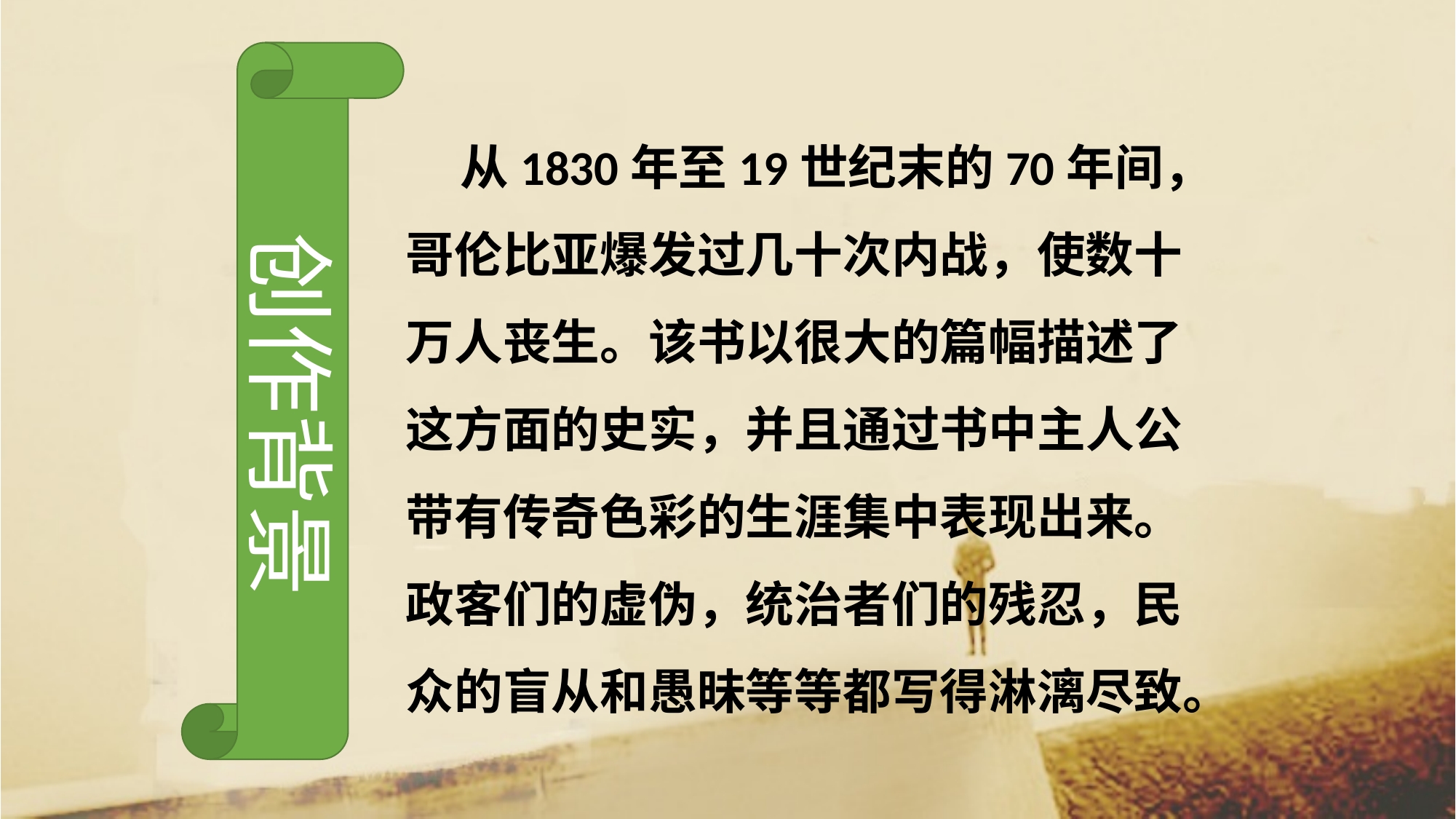

创作背景
从1830年至19世纪末的70年间，哥伦比亚爆发过几十次内战，使数十万人丧生。该书以很大的篇幅描述了这方面的史实，并且通过书中主人公带有传奇色彩的生涯集中表现出来。政客们的虚伪，统治者们的残忍，民众的盲从和愚昧等等都写得淋漓尽致。